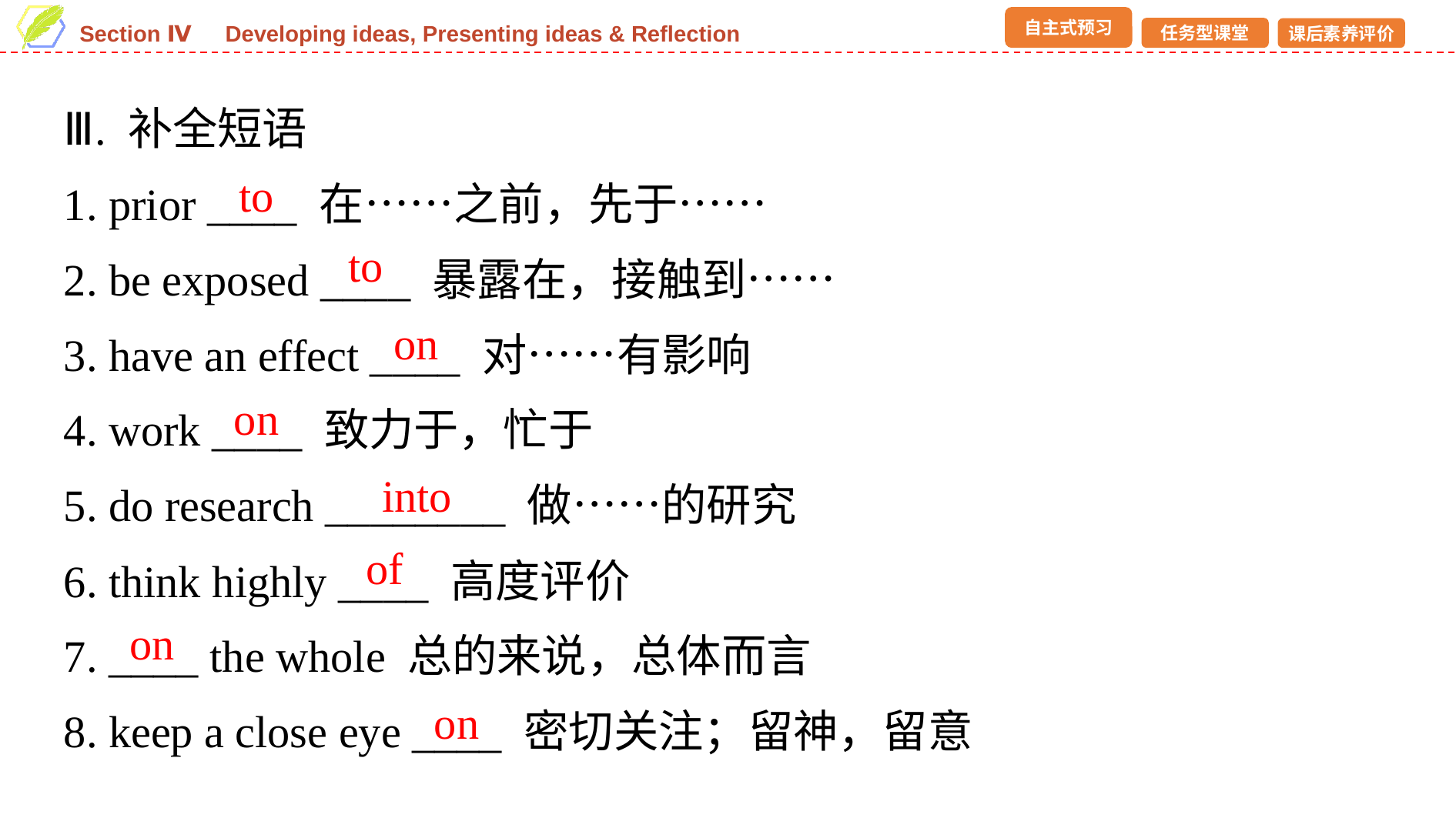

Ⅲ. 补全短语
1. prior ____ 在……之前，先于……
2. be exposed ____ 暴露在，接触到……
3. have an effect ____ 对……有影响
4. work ____ 致力于，忙于
5. do research ________ 做……的研究
6. think highly ____ 高度评价
7. ____ the whole 总的来说，总体而言
8. keep a close eye ____ 密切关注；留神，留意
to
to
on
on
into
of
on
on